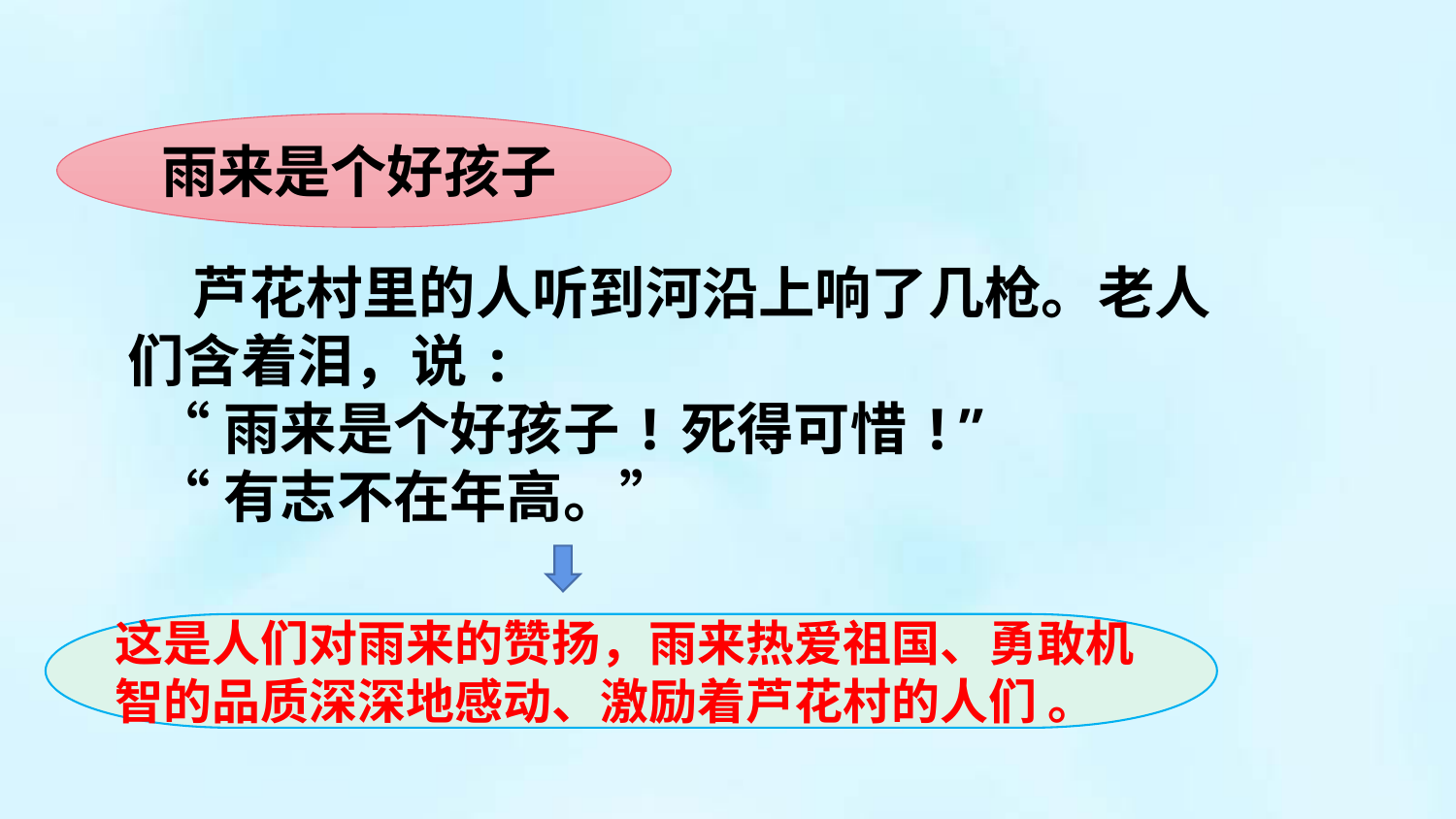

雨来是个好孩子
    芦花村里的人听到河沿上响了几枪。老人们含着泪，说:
  “雨来是个好孩子!死得可惜!”
  “有志不在年高。”

这是人们对雨来的赞扬，雨来热爱祖国、勇敢机智的品质深深地感动、激励着芦花村的人们 。